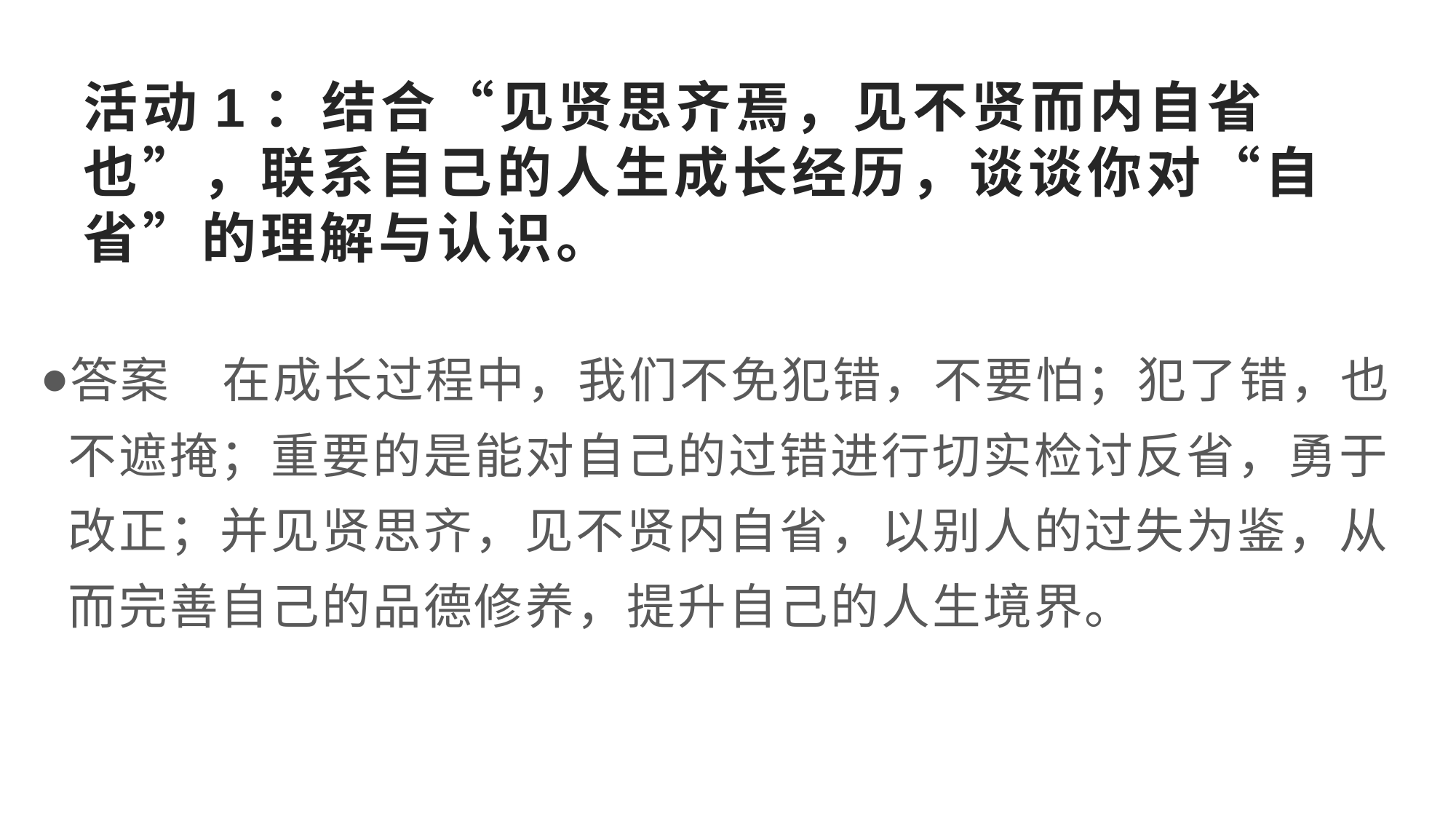

# 活动1：结合“见贤思齐焉，见不贤而内自省也”，联系自己的人生成长经历，谈谈你对“自省”的理解与认识。

答案　在成长过程中，我们不免犯错，不要怕；犯了错，也不遮掩；重要的是能对自己的过错进行切实检讨反省，勇于改正；并见贤思齐，见不贤内自省，以别人的过失为鉴，从而完善自己的品德修养，提升自己的人生境界。